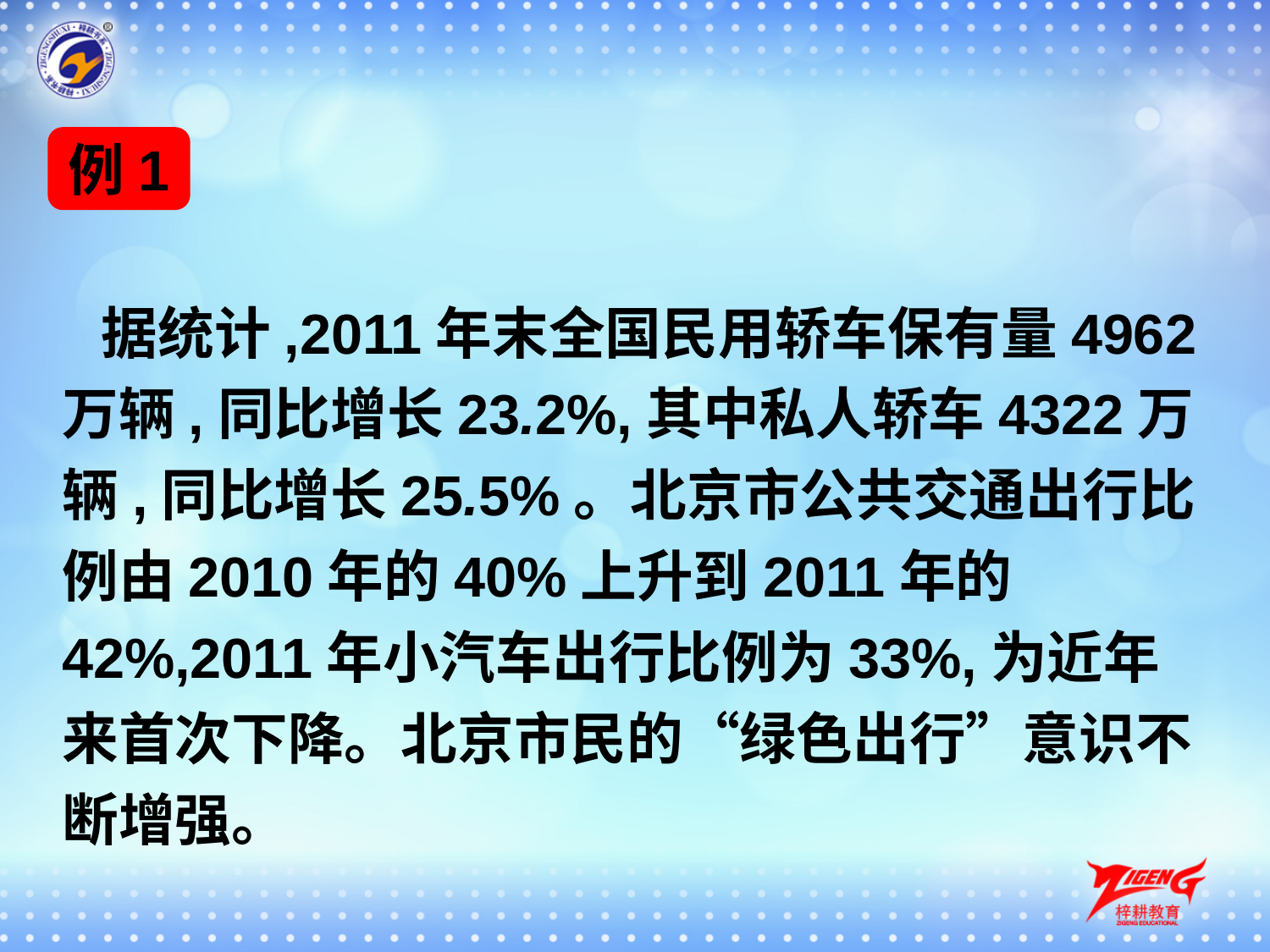

例1
  据统计,2011年末全国民用轿车保有量4962万辆,同比增长23.2%,其中私人轿车4322万辆,同比增长25.5%。北京市公共交通出行比例由2010年的40%上升到2011年的42%,2011年小汽车出行比例为33%,为近年来首次下降。北京市民的“绿色出行”意识不断增强。